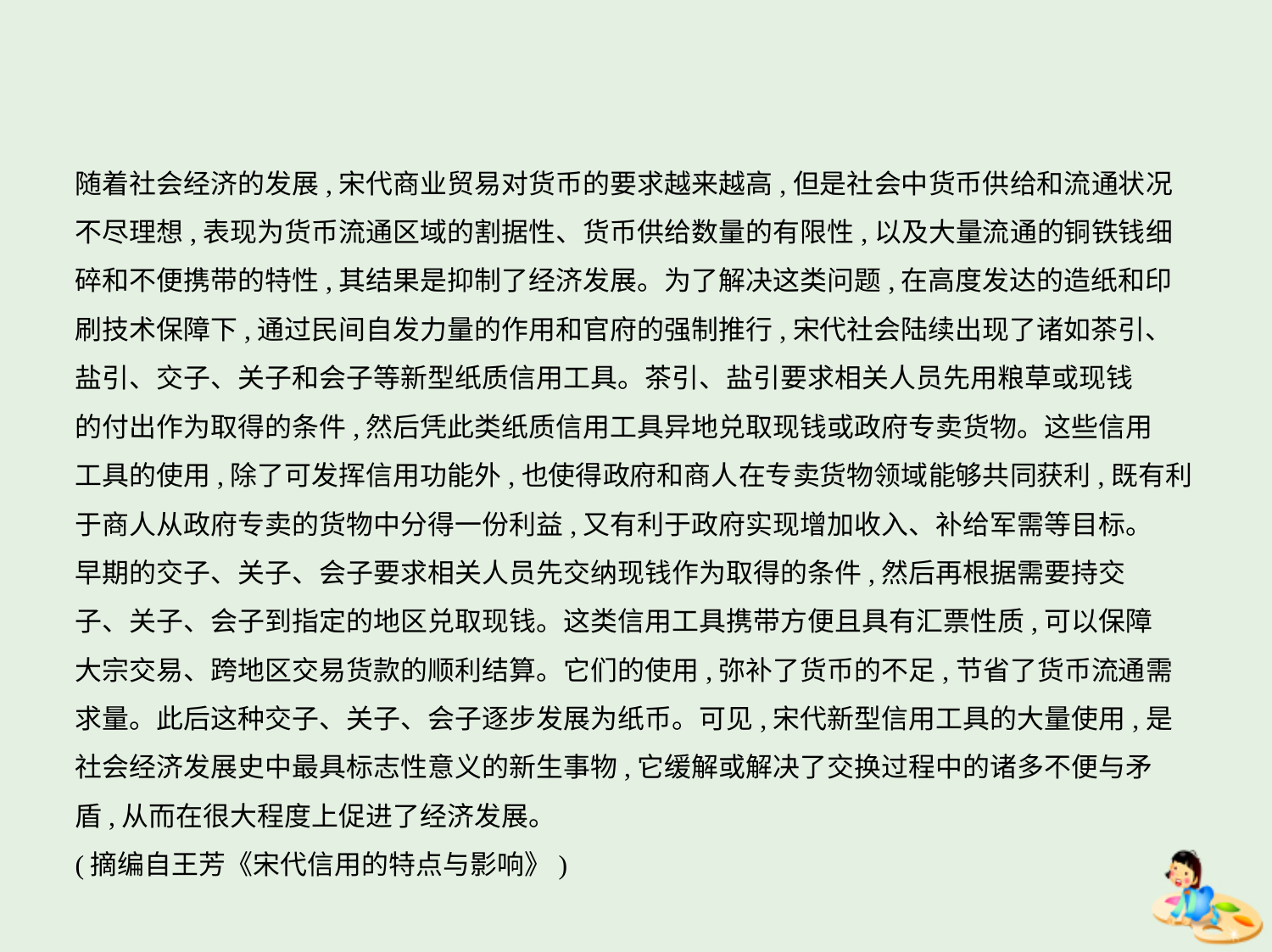

随着社会经济的发展,宋代商业贸易对货币的要求越来越高,但是社会中货币供给和流通状况
不尽理想,表现为货币流通区域的割据性、货币供给数量的有限性,以及大量流通的铜铁钱细
碎和不便携带的特性,其结果是抑制了经济发展。为了解决这类问题,在高度发达的造纸和印
刷技术保障下,通过民间自发力量的作用和官府的强制推行,宋代社会陆续出现了诸如茶引、
盐引、交子、关子和会子等新型纸质信用工具。茶引、盐引要求相关人员先用粮草或现钱
的付出作为取得的条件,然后凭此类纸质信用工具异地兑取现钱或政府专卖货物。这些信用
工具的使用,除了可发挥信用功能外,也使得政府和商人在专卖货物领域能够共同获利,既有利
于商人从政府专卖的货物中分得一份利益,又有利于政府实现增加收入、补给军需等目标。
早期的交子、关子、会子要求相关人员先交纳现钱作为取得的条件,然后再根据需要持交
子、关子、会子到指定的地区兑取现钱。这类信用工具携带方便且具有汇票性质,可以保障
大宗交易、跨地区交易货款的顺利结算。它们的使用,弥补了货币的不足,节省了货币流通需
求量。此后这种交子、关子、会子逐步发展为纸币。可见,宋代新型信用工具的大量使用,是
社会经济发展史中最具标志性意义的新生事物,它缓解或解决了交换过程中的诸多不便与矛
盾,从而在很大程度上促进了经济发展。
(摘编自王芳《宋代信用的特点与影响》)